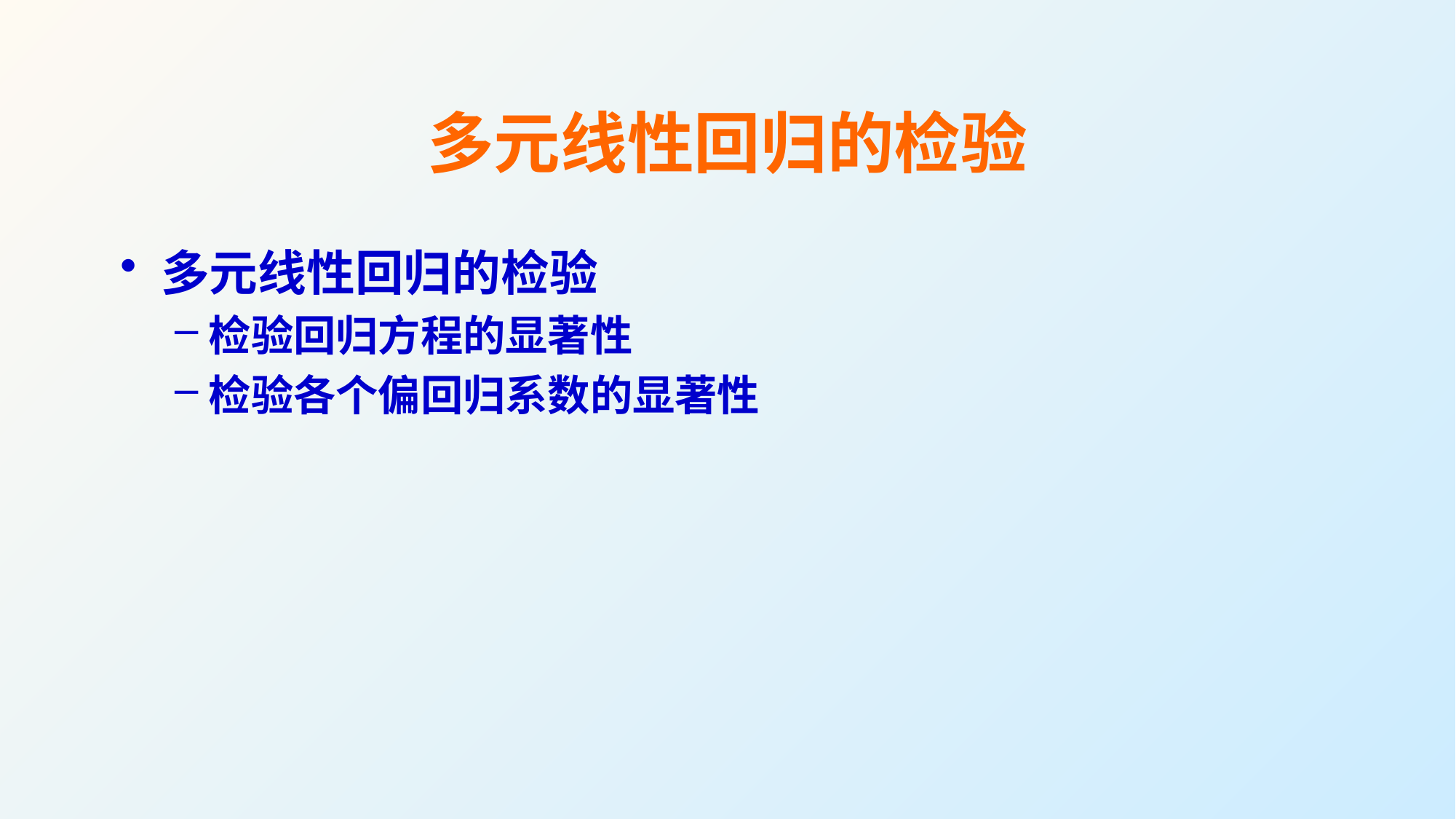

# 多元线性回归的检验
多元线性回归的检验
检验回归方程的显著性
检验各个偏回归系数的显著性